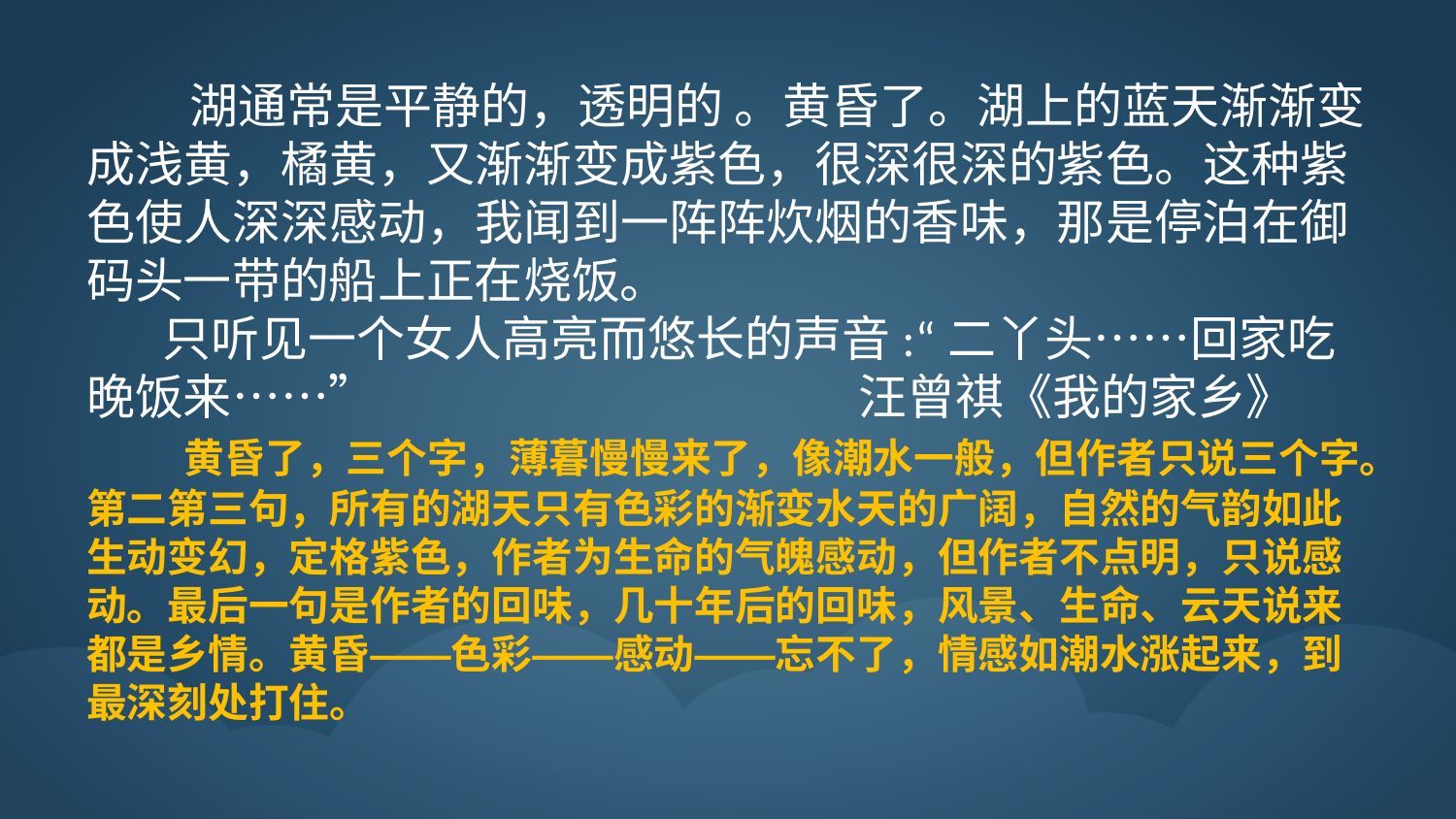

湖通常是平静的，透明的 。黄昏了。湖上的蓝天渐渐变成浅黄，橘黄，又渐渐变成紫色，很深很深的紫色。这种紫色使人深深感动，我闻到一阵阵炊烟的香味，那是停泊在御码头一带的船上正在烧饭。
  只听见一个女人高亮而悠长的声音:“二丫头……回家吃晚饭来……”                                            汪曾祺《我的家乡》
    黄昏了，三个字，薄暮慢慢来了，像潮水一般，但作者只说三个字。第二第三句，所有的湖天只有色彩的渐变水天的广阔，自然的气韵如此生动变幻，定格紫色，作者为生命的气魄感动，但作者不点明，只说感动。最后一句是作者的回味，几十年后的回味，风景、生命、云天说来都是乡情。黄昏——色彩——感动——忘不了，情感如潮水涨起来，到最深刻处打住。